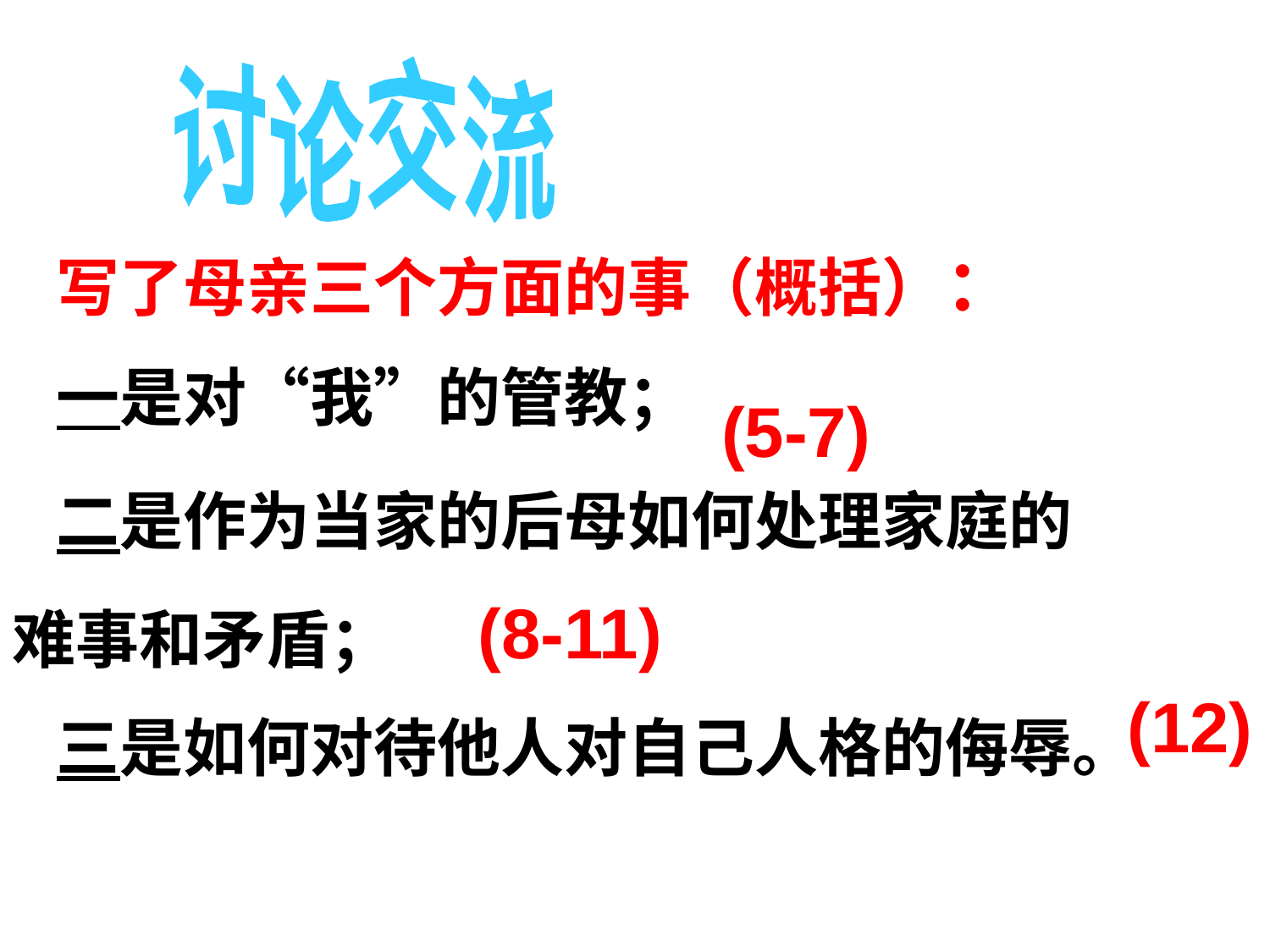

讨论交流
  写了母亲三个方面的事（概括）：
  一是对“我”的管教；
  二是作为当家的后母如何处理家庭的
难事和矛盾；
  三是如何对待他人对自己人格的侮辱。
(5-7)
(8-11)
(12)